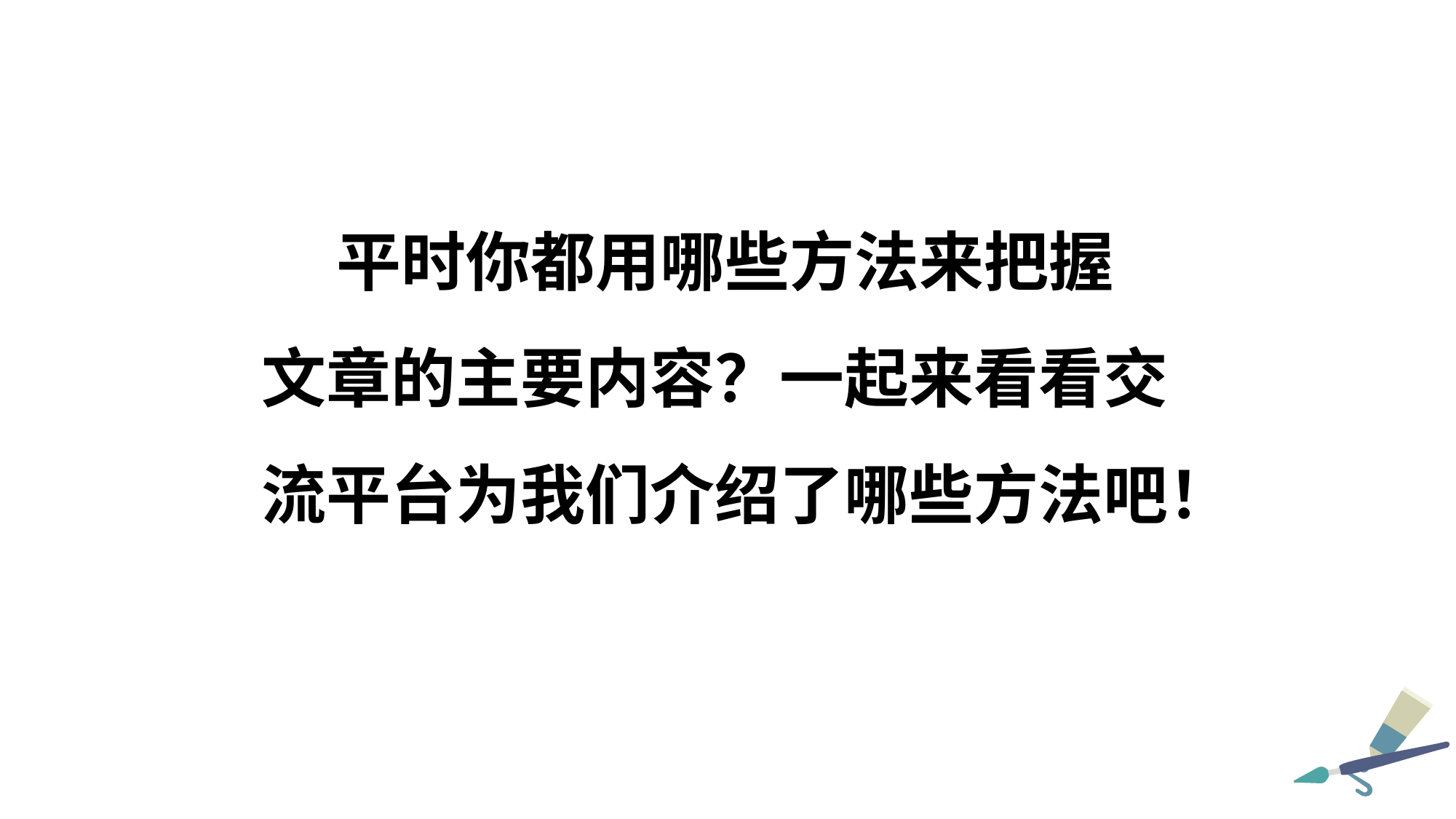

平时你都用哪些方法来把握文章的主要内容？一起来看看交流平台为我们介绍了哪些方法吧！